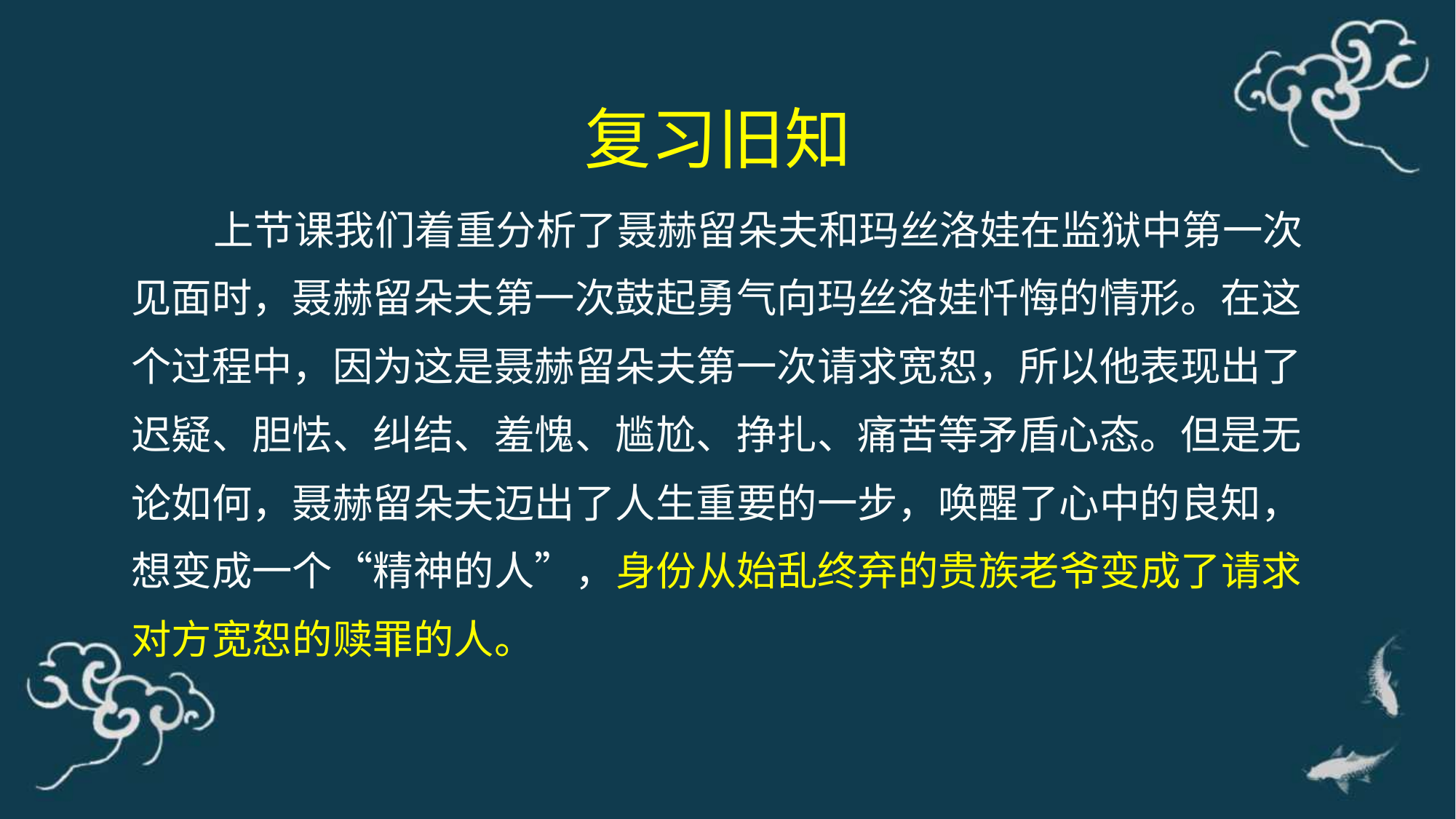

复习旧知
        上节课我们着重分析了聂赫留朵夫和玛丝洛娃在监狱中第一次见面时，聂赫留朵夫第一次鼓起勇气向玛丝洛娃忏悔的情形。在这个过程中，因为这是聂赫留朵夫第一次请求宽恕，所以他表现出了迟疑、胆怯、纠结、羞愧、尴尬、挣扎、痛苦等矛盾心态。但是无论如何，聂赫留朵夫迈出了人生重要的一步，唤醒了心中的良知，想变成一个“精神的人”，身份从始乱终弃的贵族老爷变成了请求对方宽恕的赎罪的人。